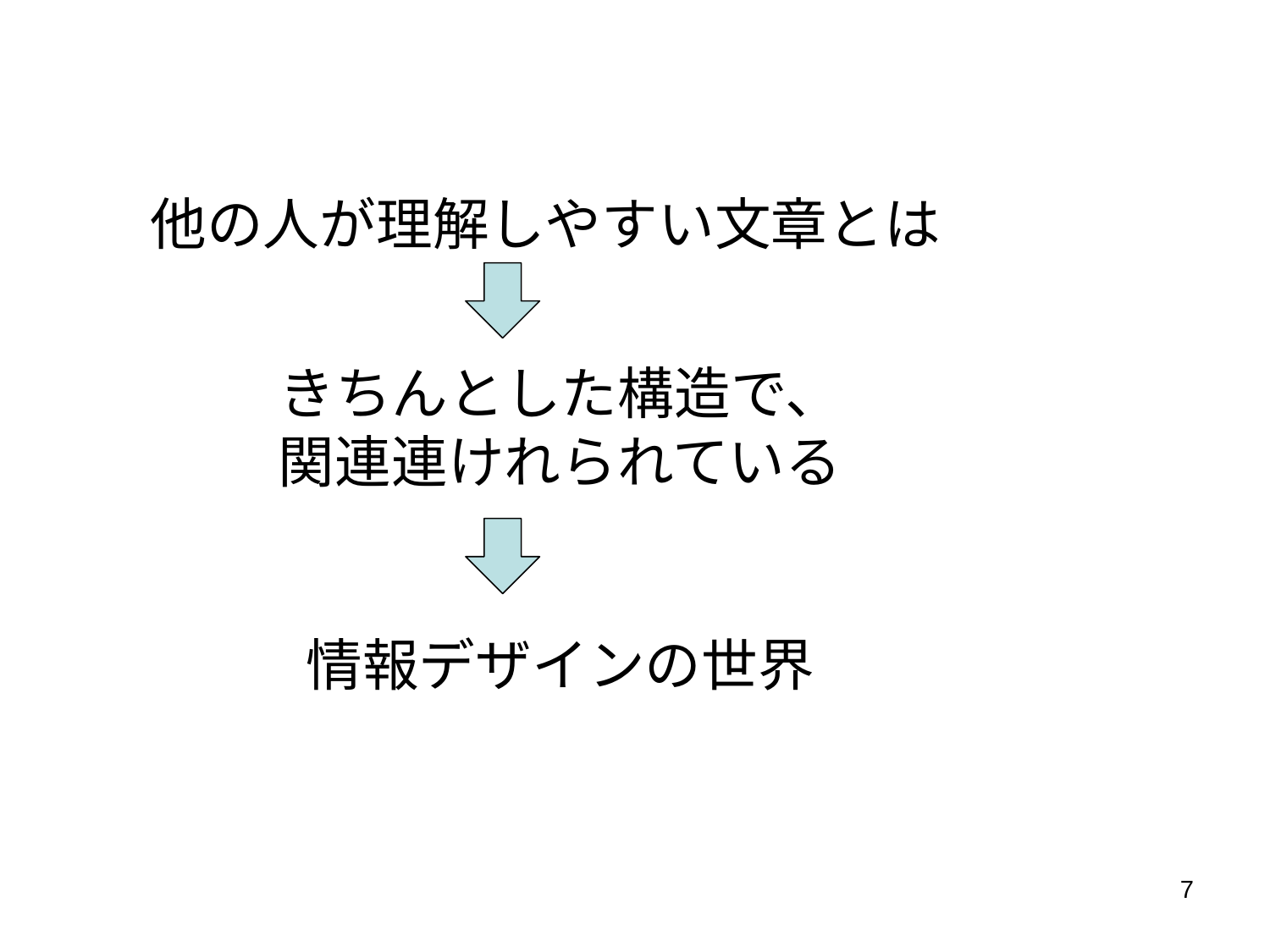

# 他の人が理解しやすい文章とは

きちんとした構造で、
関連連けれられている

情報デザインの世界

7